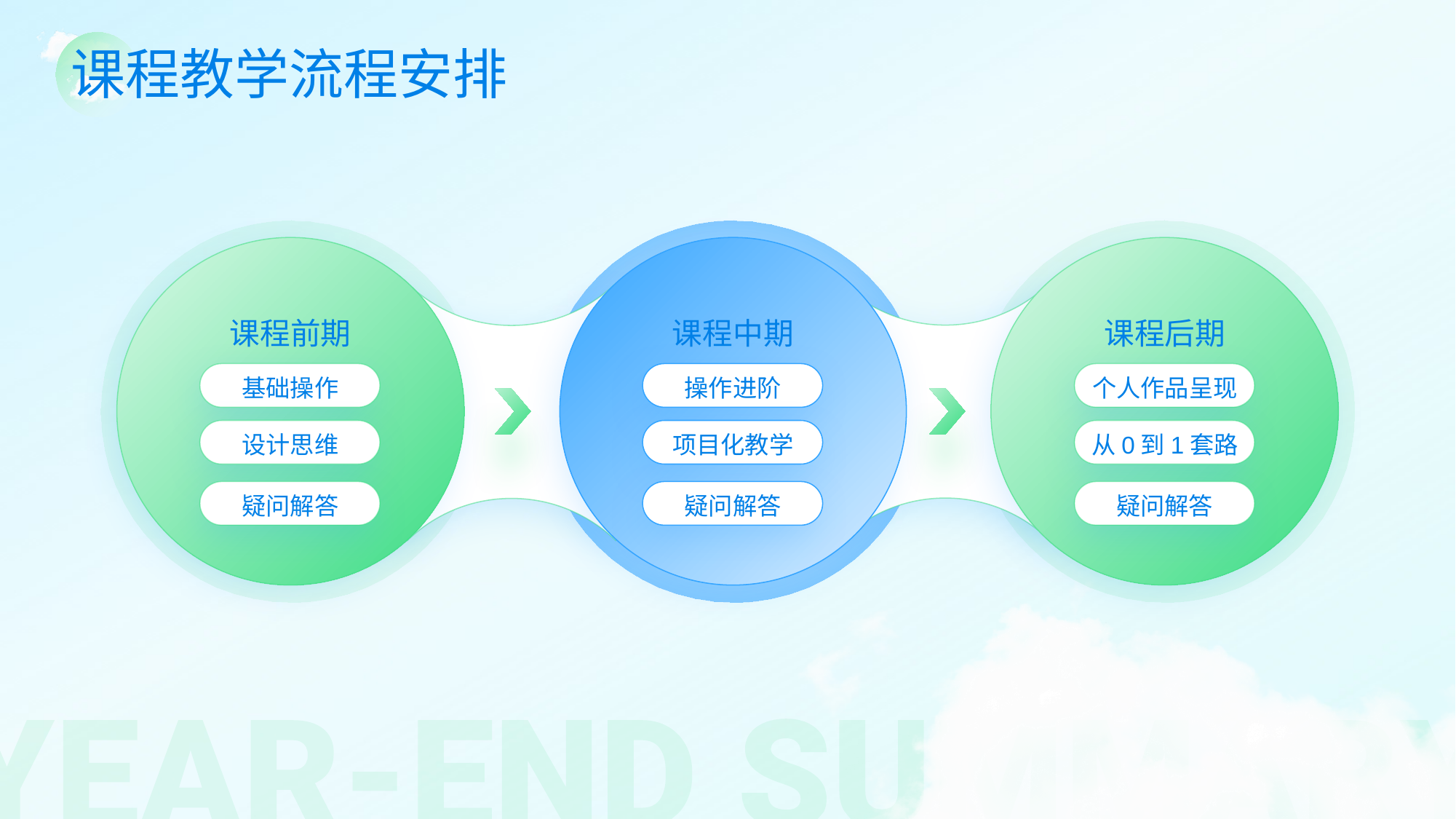

课程教学流程安排

课程前期
课程中期
课程后期

基础操作

操作进阶

个人作品呈现

设计思维

项目化教学

从0到1套路

疑问解答

疑问解答

疑问解答